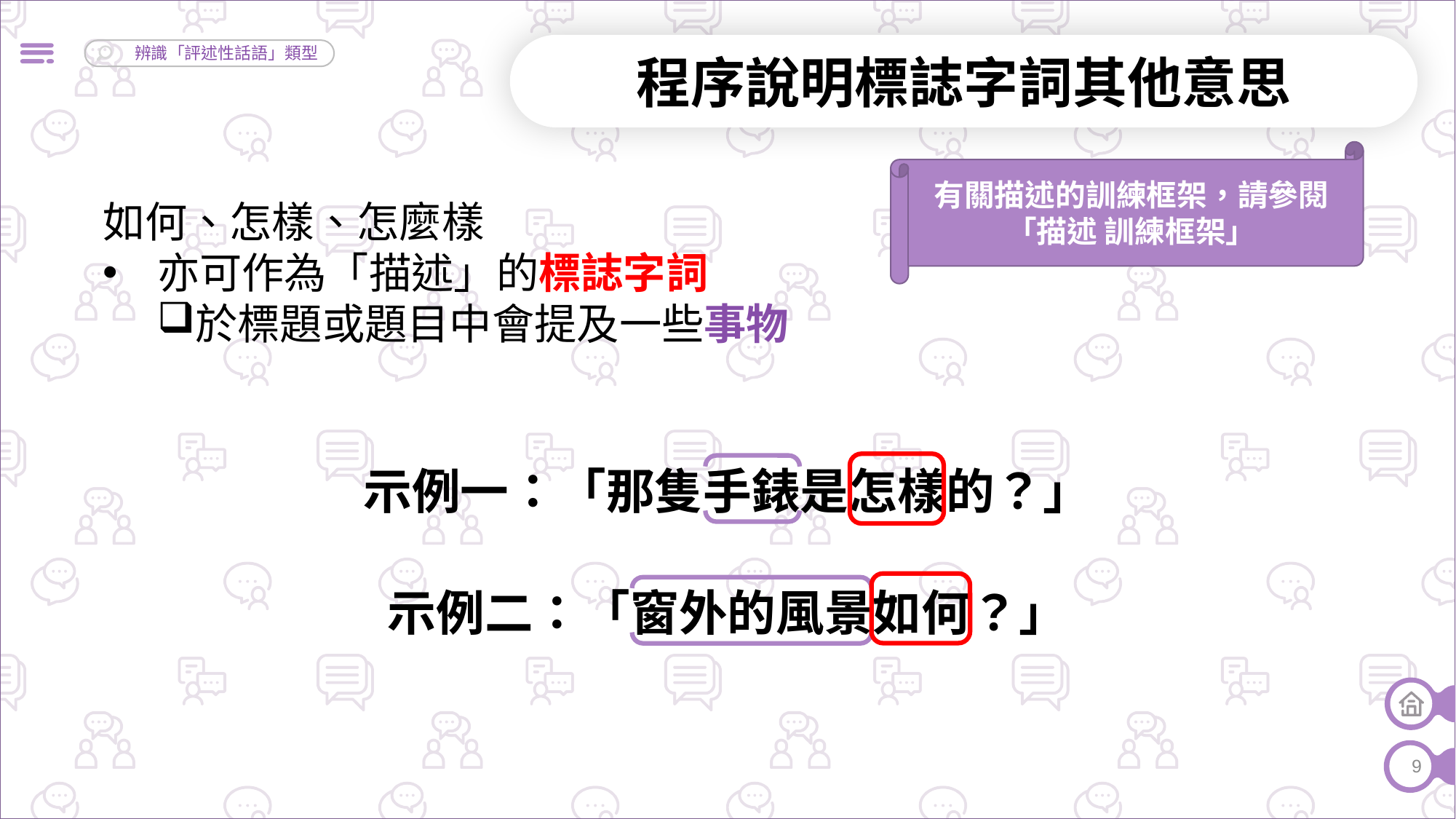

程序說明標誌字詞其他意思
有關描述的訓練框架，請參閱
「描述 訓練框架」
如何、怎樣、怎麼樣
亦可作為「描述」的標誌字詞
於標題或題目中會提及一些事物

示例一：「那隻手錶是怎樣的？」

示例二：「窗外的風景如何？」
9